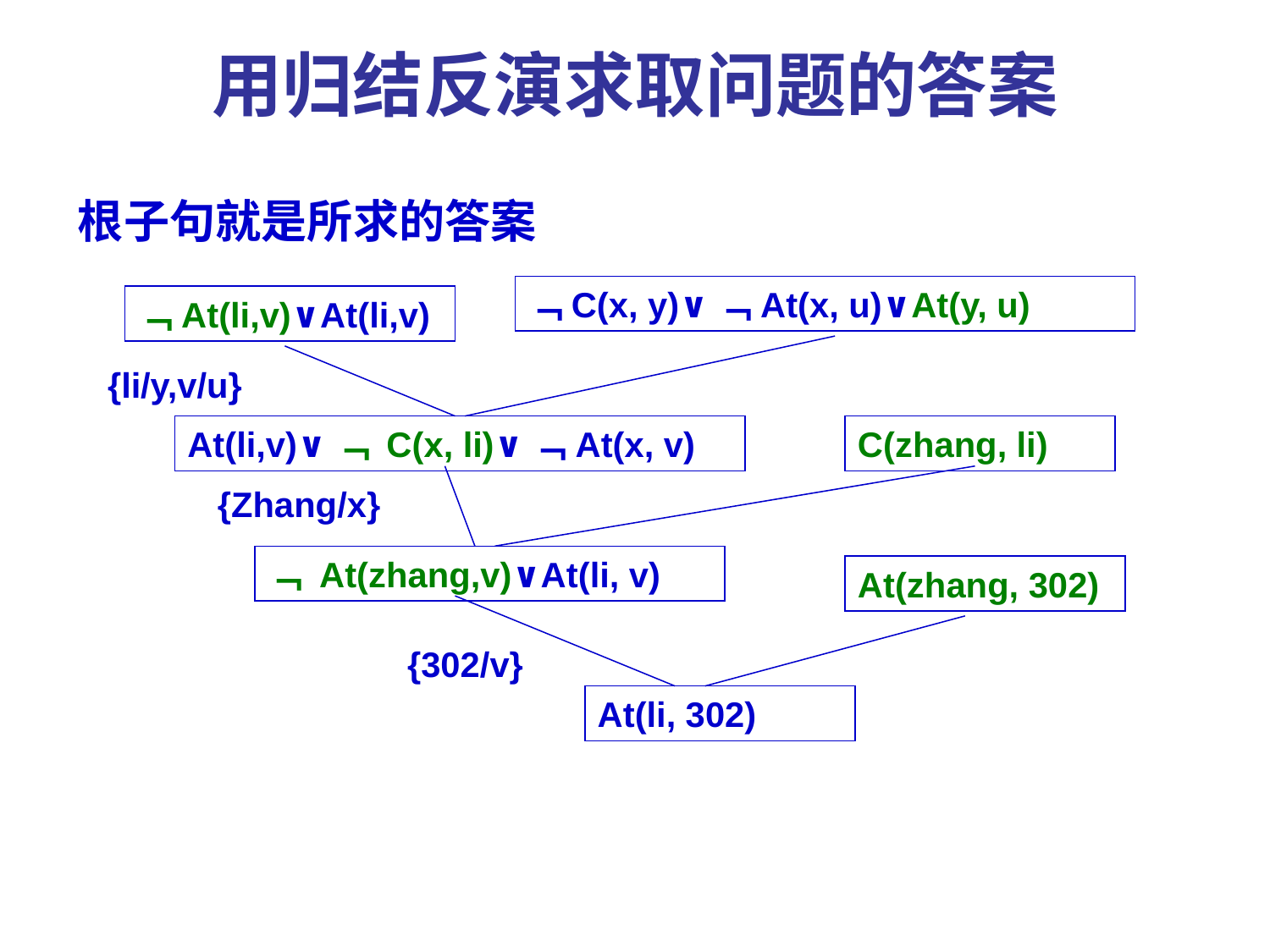

# 用归结反演求取问题的答案
根子句就是所求的答案
﹁C(x, y)∨﹁At(x, u)∨At(y, u)
﹁At(li,v)∨At(li,v)

{li/y,v/u}
At(li,v)∨﹁ C(x, li)∨﹁At(x, v)
C(zhang, li)

{Zhang/x}
﹁ At(zhang,v)∨At(li, v)
At(zhang, 302)

{302/v}
At(li, 302)